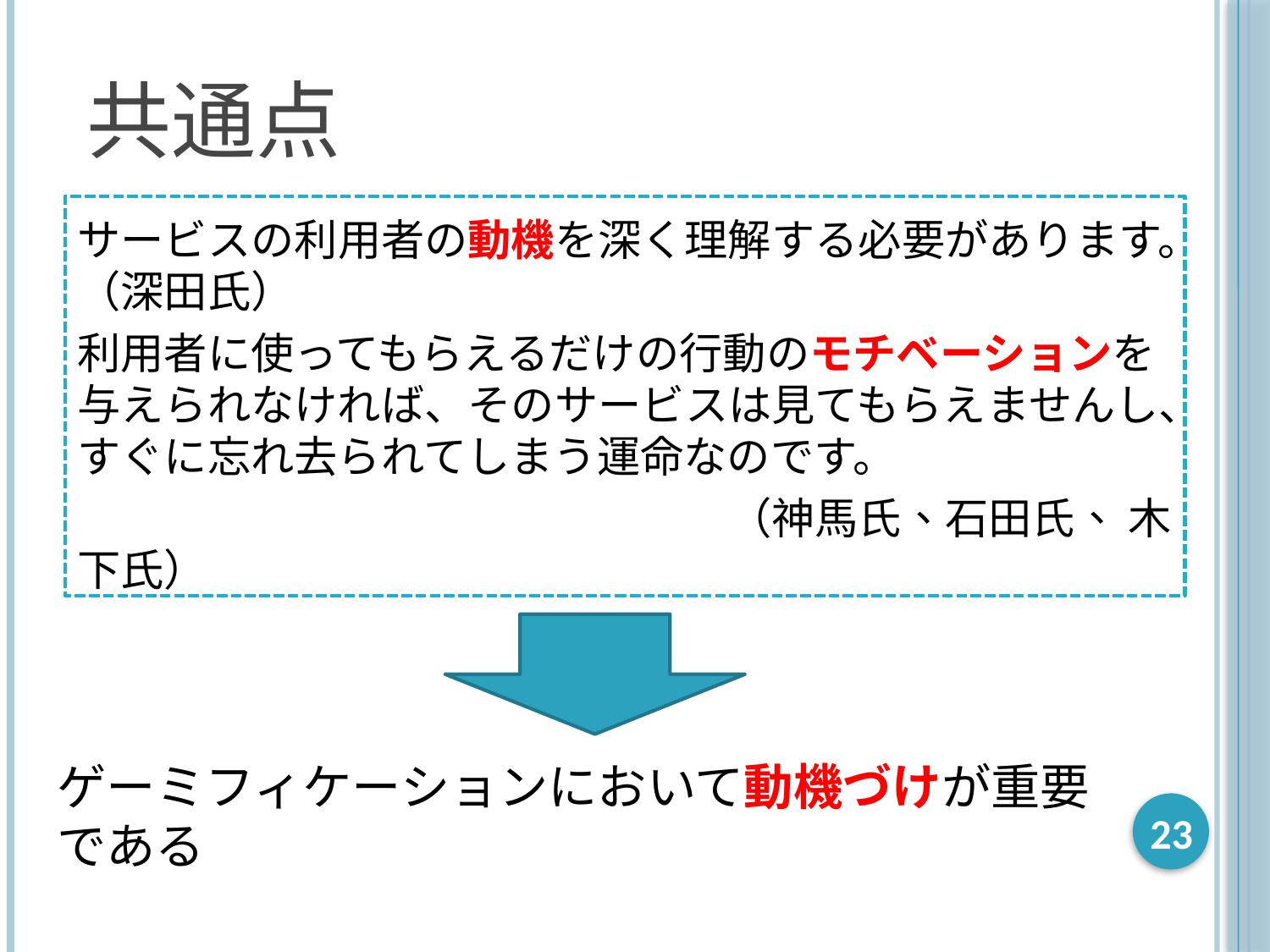

# 共通点

サービスの利用者の動機を深く理解する必要があります。（深田氏）
利用者に使ってもらえるだけの行動のモチベーションを与えられなければ、そのサービスは見てもらえませんし、すぐに忘れ去られてしまう運命なのです。
　　　　　　　　　　　　　　　（神馬氏、石田氏、 木下氏）

ゲーミフィケーションにおいて動機づけが重要である
23